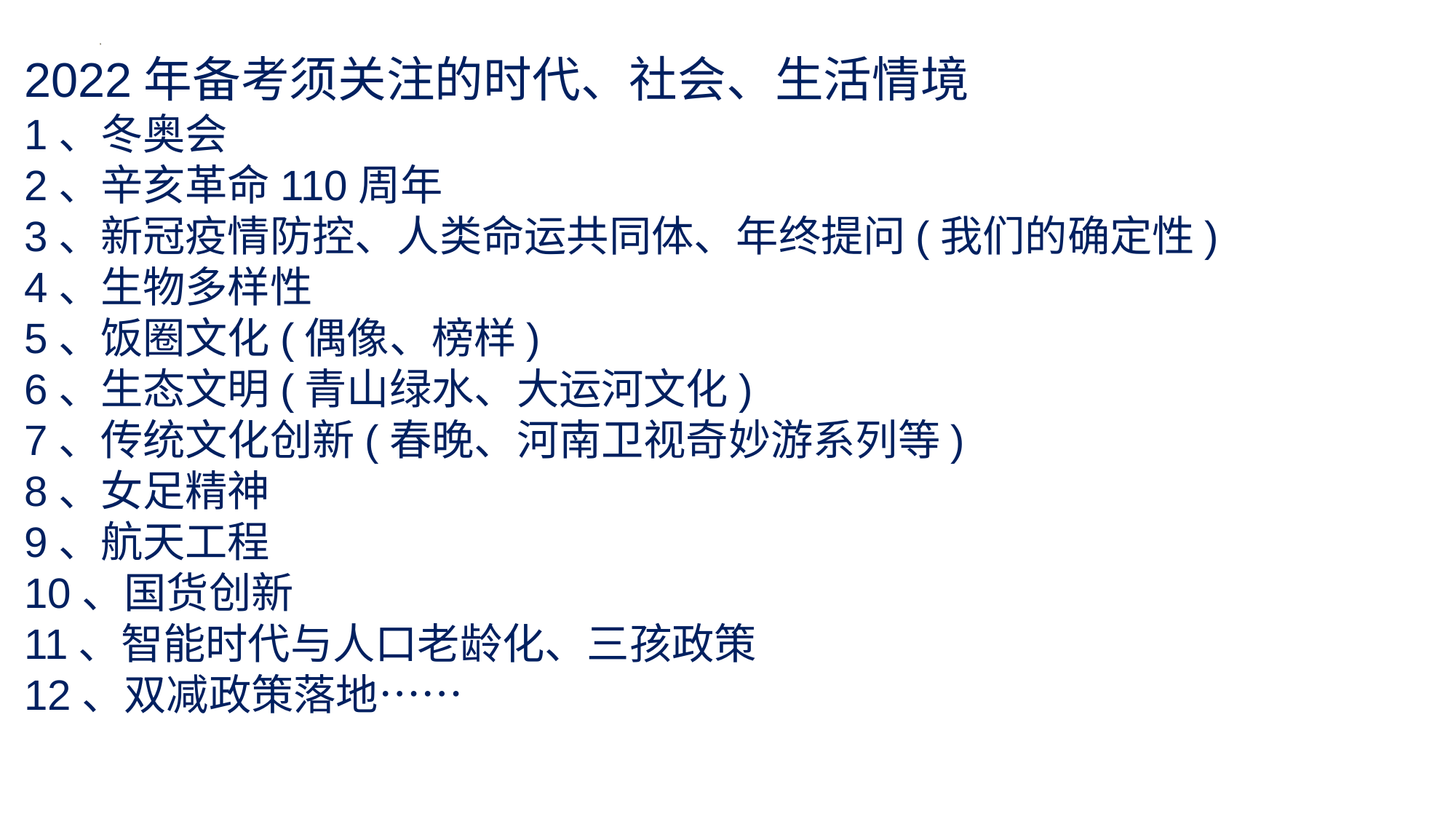

2022年备考须关注的时代、社会、生活情境
1、冬奥会
2、辛亥革命110周年
3、新冠疫情防控、人类命运共同体、年终提问(我们的确定性)
4、生物多样性
5、饭圈文化(偶像、榜样)
6、生态文明(青山绿水、大运河文化)
7、传统文化创新(春晚、河南卫视奇妙游系列等)
8、女足精神
9、航天工程
10、国货创新
11、智能时代与人口老龄化、三孩政策
12、双减政策落地……